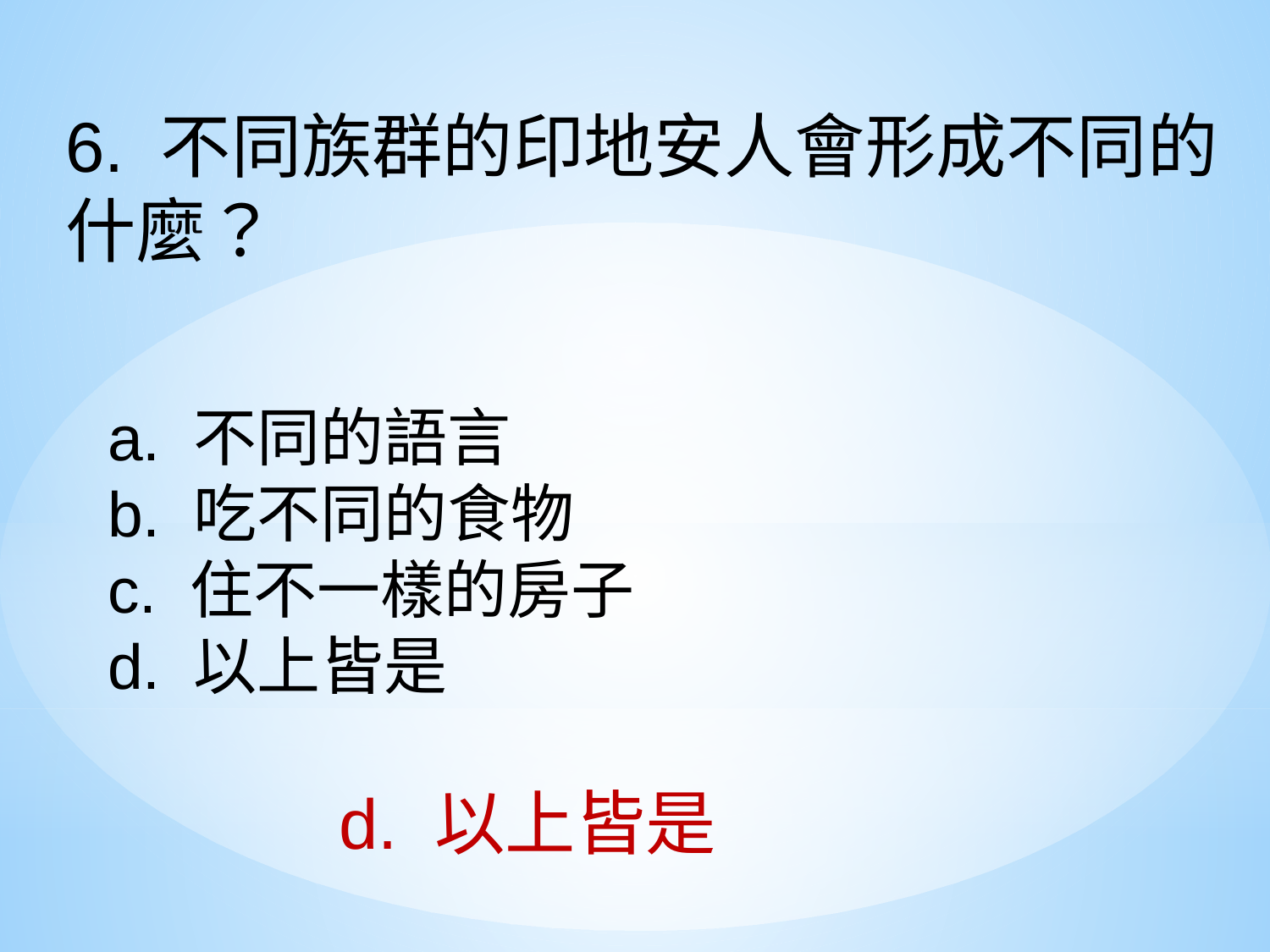

6. 不同族群的印地安人會形成不同的什麼？
a. 不同的語言
b. 吃不同的食物
c. 住不一樣的房子
d. 以上皆是
d. 以上皆是